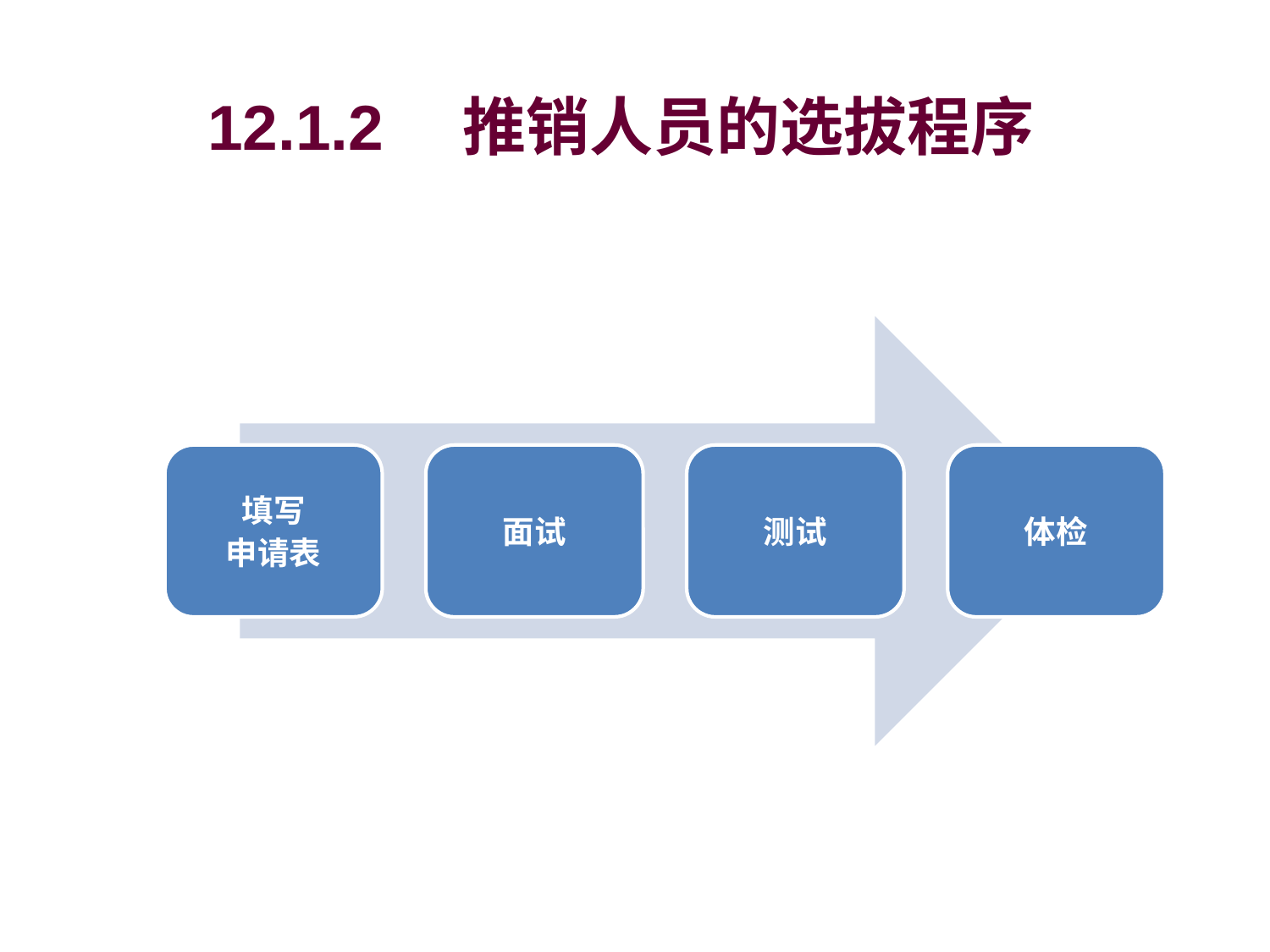

# 12.1.2　推销人员的选拔程序
填写
申请表
面试
测试
体检